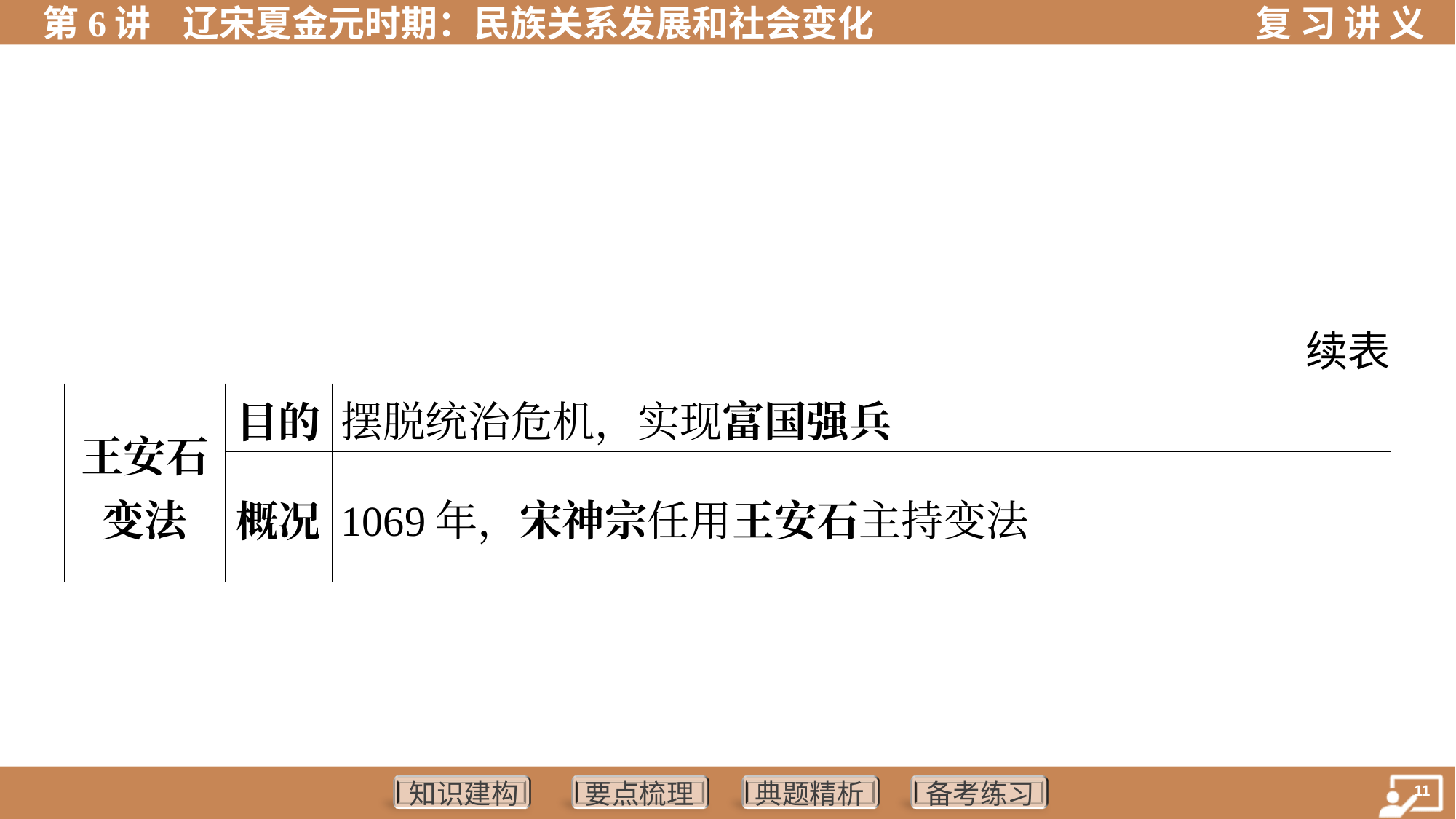

续表
| 王安石 变法 | 目的 | 摆脱统治危机，实现富国强兵 |  |  |  |
| --- | --- | --- | --- | --- | --- |
|  | 概况 | 1069年，宋神宗任用王安石主持变法 |  |  |  |